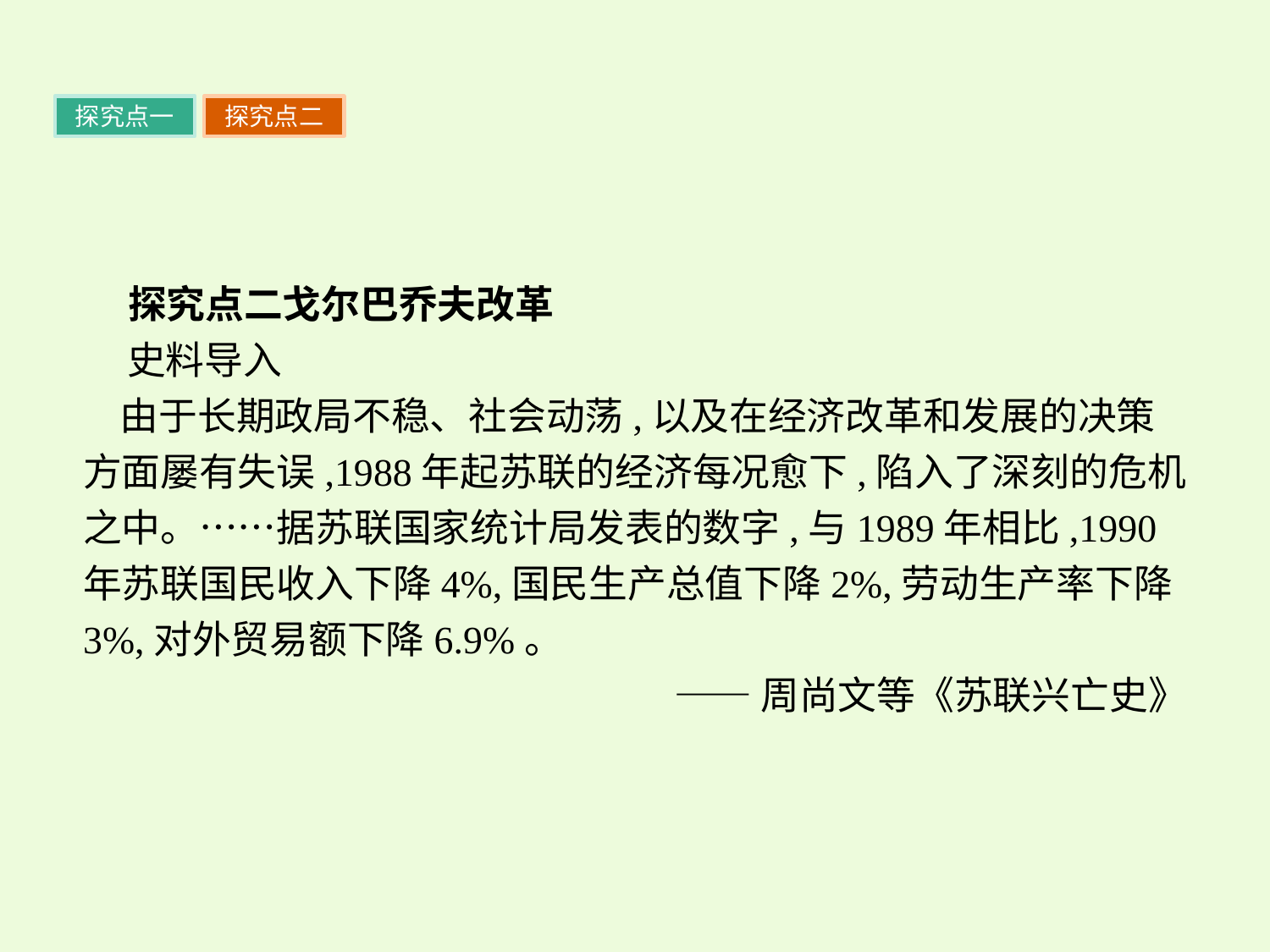

探究点一
探究点二
    探究点二戈尔巴乔夫改革
    史料导入
由于长期政局不稳、社会动荡,以及在经济改革和发展的决策方面屡有失误,1988年起苏联的经济每况愈下,陷入了深刻的危机之中。……据苏联国家统计局发表的数字,与1989年相比,1990年苏联国民收入下降4%,国民生产总值下降2%,劳动生产率下降3%,对外贸易额下降6.9%。
——周尚文等《苏联兴亡史》